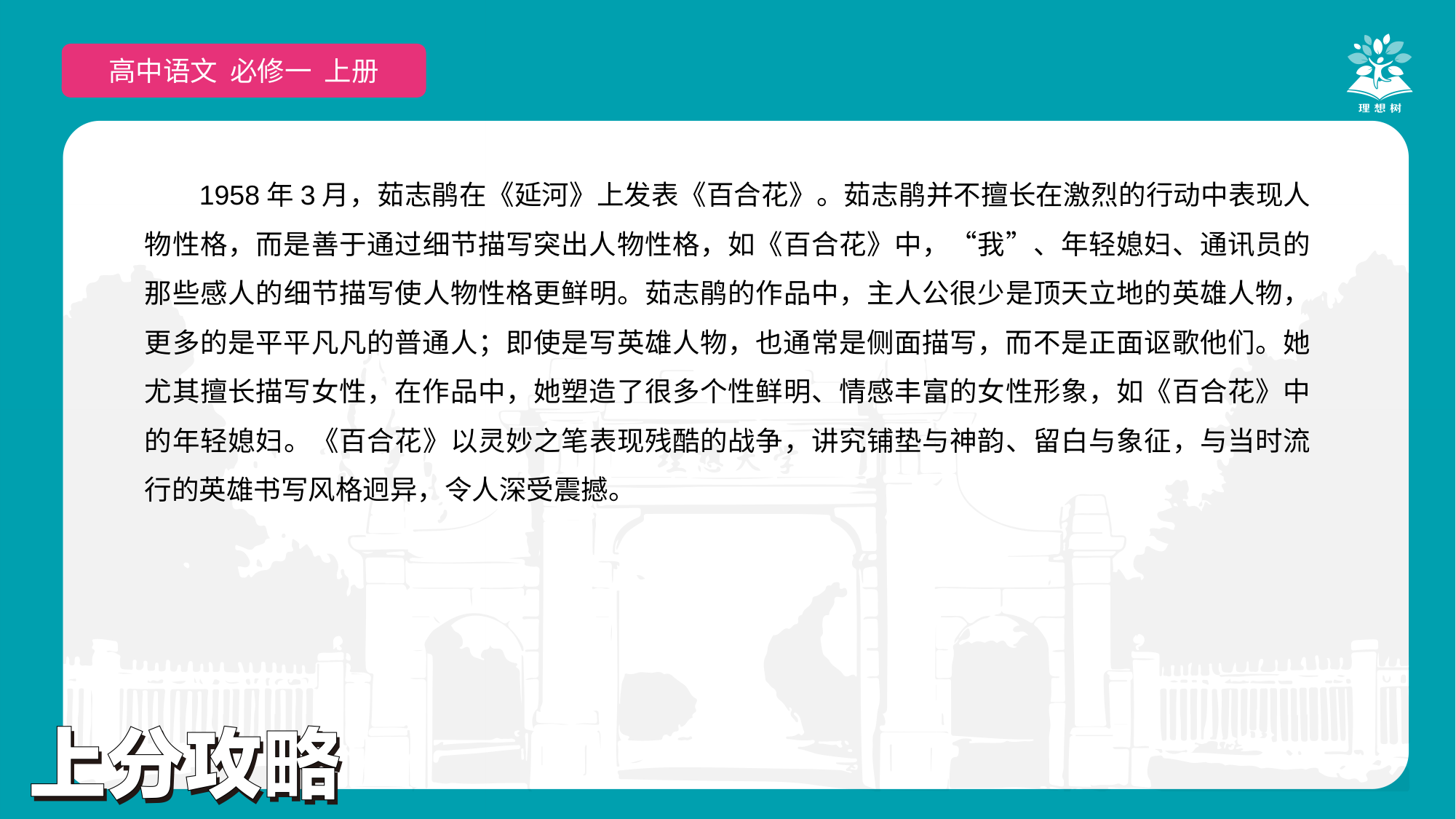

高中语文  必修一  上册
1958年3月，茹志鹃在《延河》上发表《百合花》。茹志鹃并不擅长在激烈的行动中表现人物性格，而是善于通过细节描写突出人物性格，如《百合花》中，“我”、年轻媳妇、通讯员的那些感人的细节描写使人物性格更鲜明。茹志鹃的作品中，主人公很少是顶天立地的英雄人物，更多的是平平凡凡的普通人；即使是写英雄人物，也通常是侧面描写，而不是正面讴歌他们。她尤其擅长描写女性，在作品中，她塑造了很多个性鲜明、情感丰富的女性形象，如《百合花》中的年轻媳妇。《百合花》以灵妙之笔表现残酷的战争，讲究铺垫与神韵、留白与象征，与当时流行的英雄书写风格迥异，令人深受震撼。